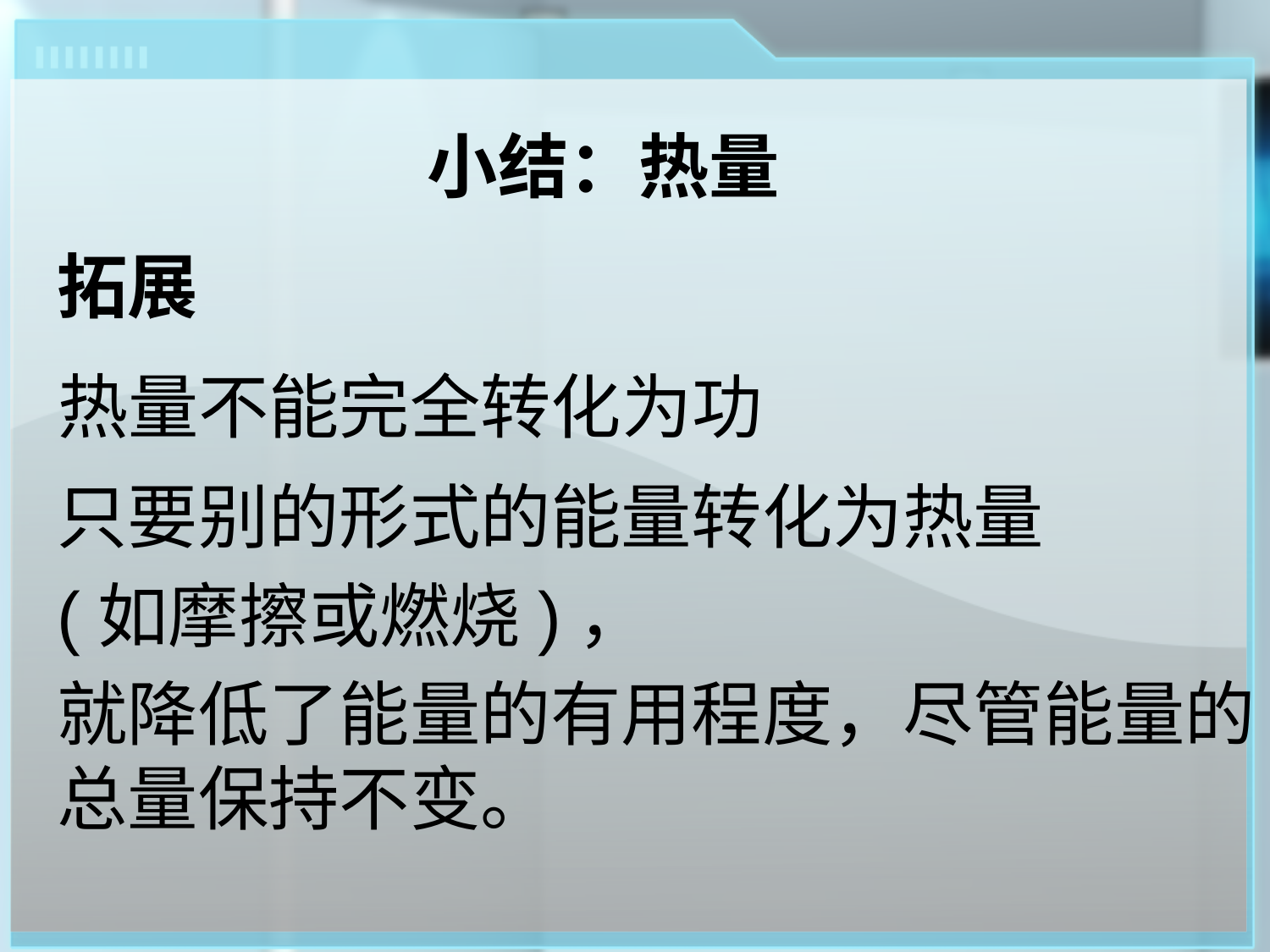

小结：热量

拓展
热量不能完全转化为功

只要别的形式的能量转化为热量
(如摩擦或燃烧)，
就降低了能量的有用程度，尽管能量的总量保持不变。